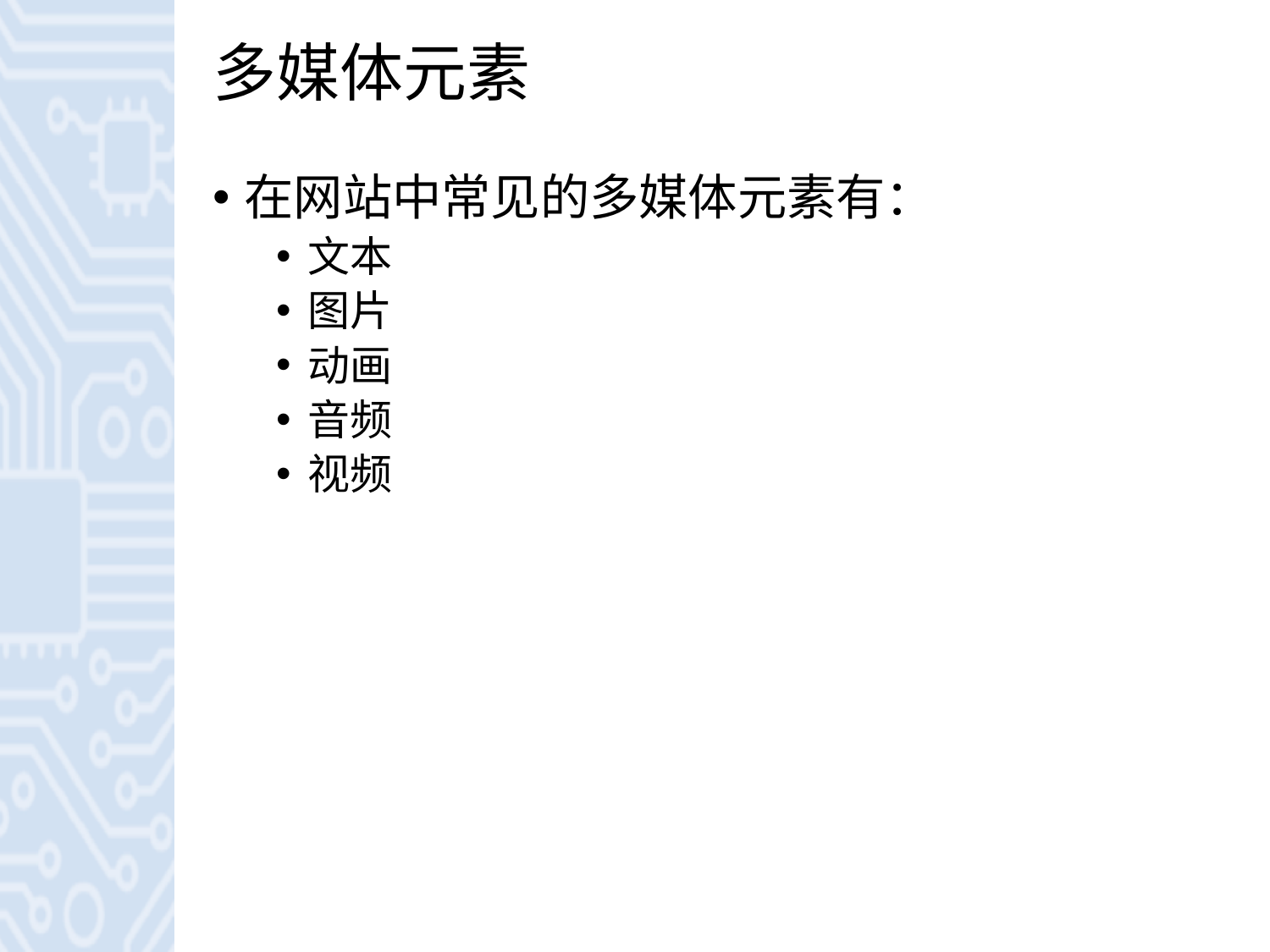

# 多媒体元素
在网站中常见的多媒体元素有：
文本
图片
动画
音频
视频